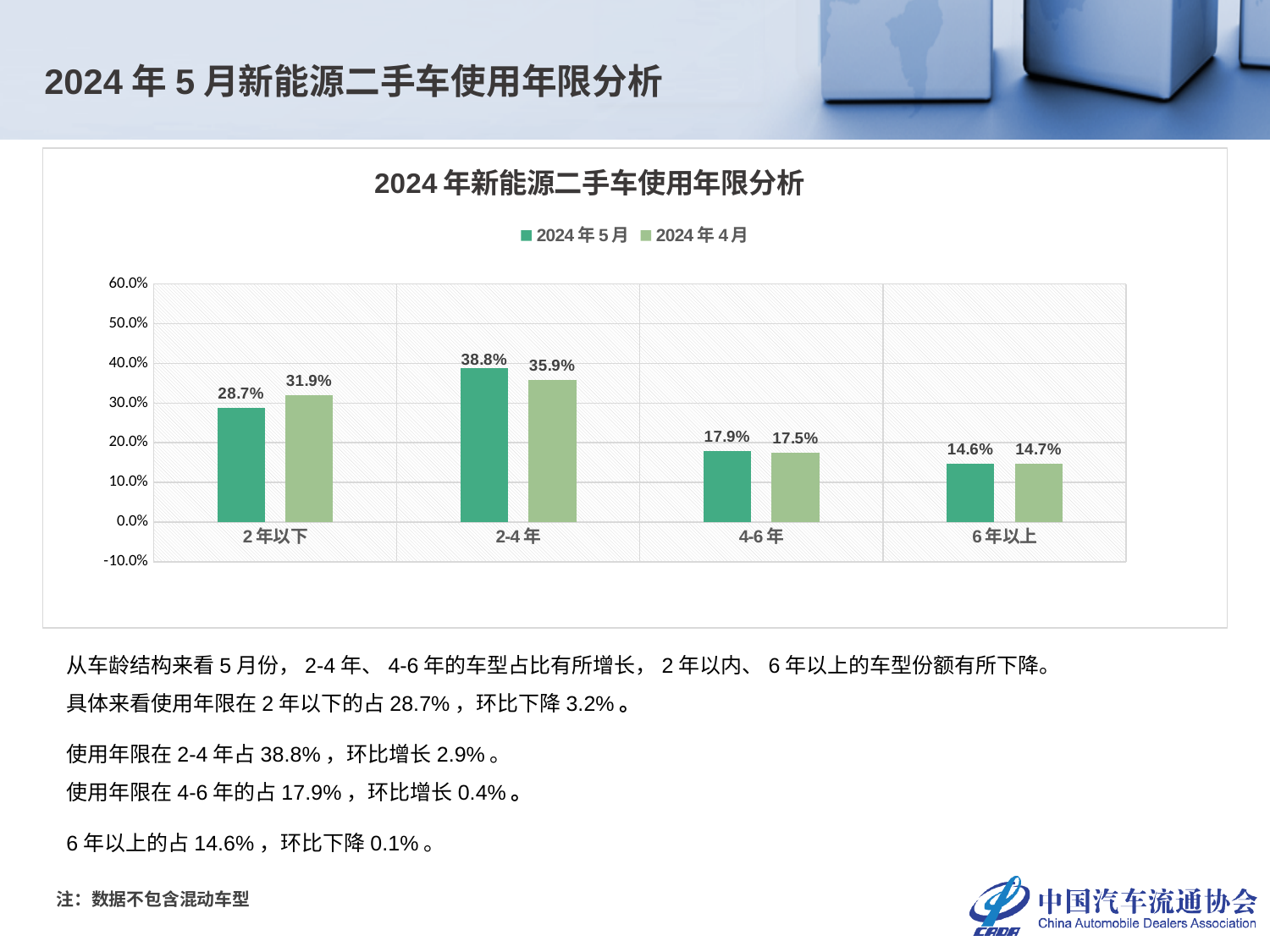

2024年5月新能源二手车使用年限分析

### Chart: 2024年新能源二手车使用年限分析

| Category | 2024年5月 | 2024年4月 |
|---|---|---|
| 2年以下 | 0.2869032756673206 | 0.3192023865598995 |
| 2-4年 | 0.3882646691635456 | 0.35892604804521905 |
| 4-6年 | 0.17852684144818975 | 0.17496205579107132 |
| 6年以上 | 0.14630521372094407 | 0.1469095096038101 |
从车龄结构来看5月份，2-4年、4-6年的车型占比有所增长，2年以内、6年以上的车型份额有所下降。
具体来看使用年限在2年以下的占28.7%，环比下降3.2%。
使用年限在2-4年占38.8%，环比增长2.9%。
使用年限在4-6年的占17.9%，环比增长0.4%。
6年以上的占14.6%，环比下降0.1%。
注：数据不包含混动车型